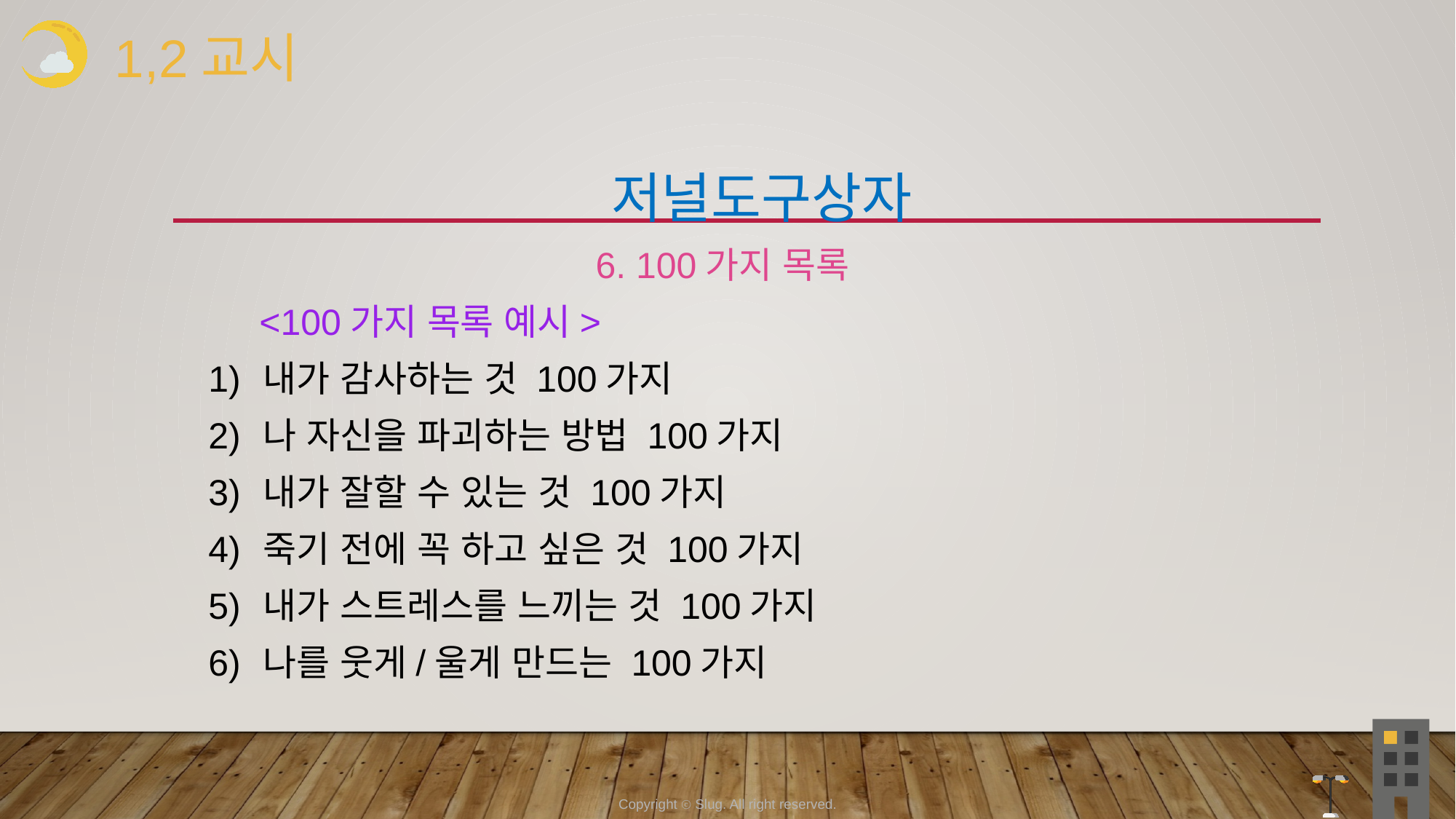

1,2교시

 저널도구상자
                                      6. 100가지 목록
     <100가지 목록 예시>
내가 감사하는 것 100가지
나 자신을 파괴하는 방법 100가지
내가 잘할 수 있는 것 100가지
죽기 전에 꼭 하고 싶은 것 100가지
내가 스트레스를 느끼는 것 100가지
나를 웃게/울게 만드는 100가지

Copyright ⓒ Slug. All right reserved.